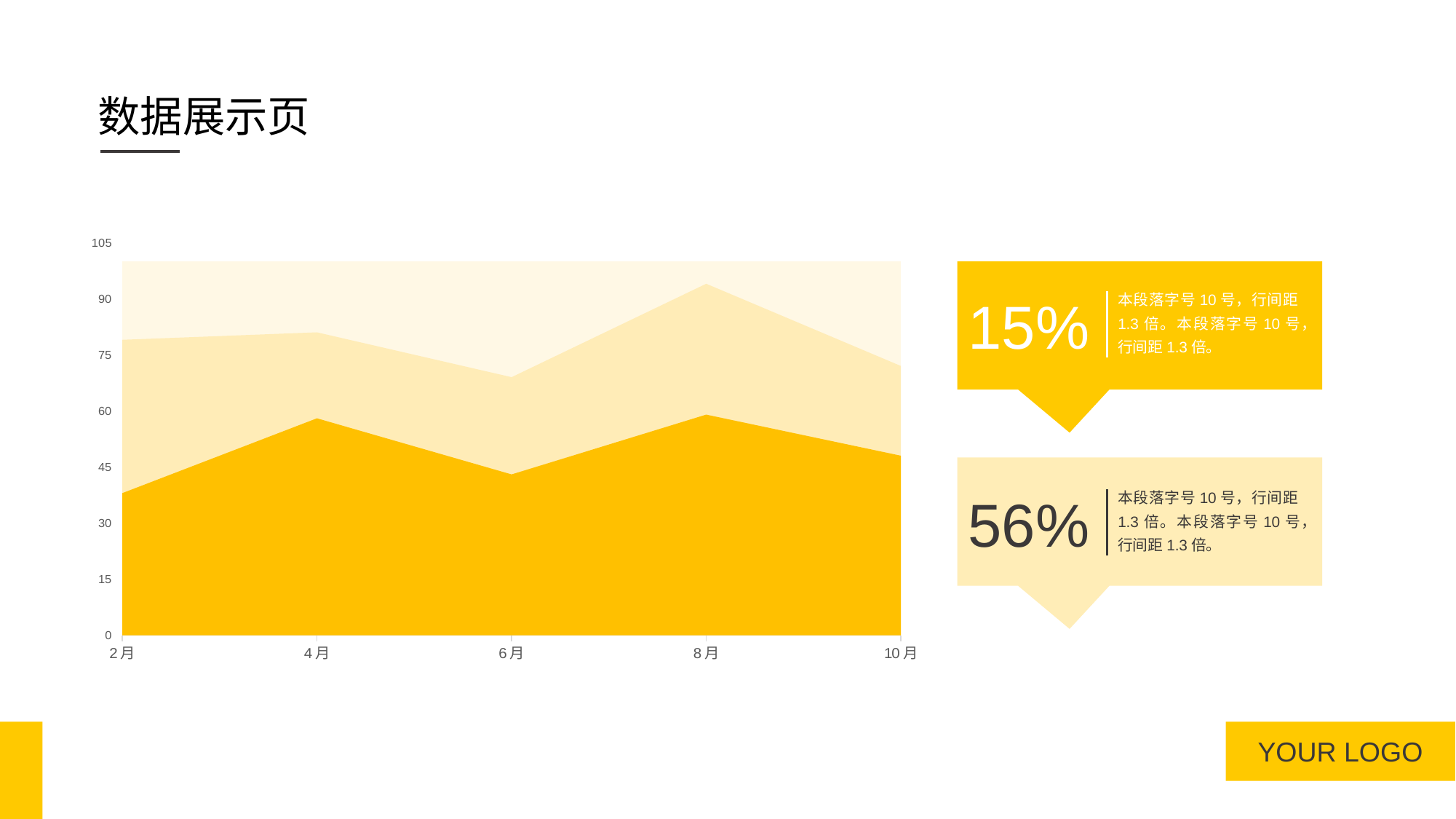

数据展示页

### Chart

| Category | 2 | 3 | 4 |
|---|---|---|---|
| 2月 | 100.0 | 79.0 | 38.0 |
| 4月 | 100.0 | 81.0 | 58.0 |
| 6月 | 100.0 | 69.0 | 43.0 |
| 8月 | 100.0 | 94.0 | 59.0 |
| 10月 | 100.0 | 72.0 | 48.0 |
本段落字号10号，行间距1.3倍。本段落字号10号，行间距1.3倍。
15%

本段落字号10号，行间距1.3倍。本段落字号10号，行间距1.3倍。
56%